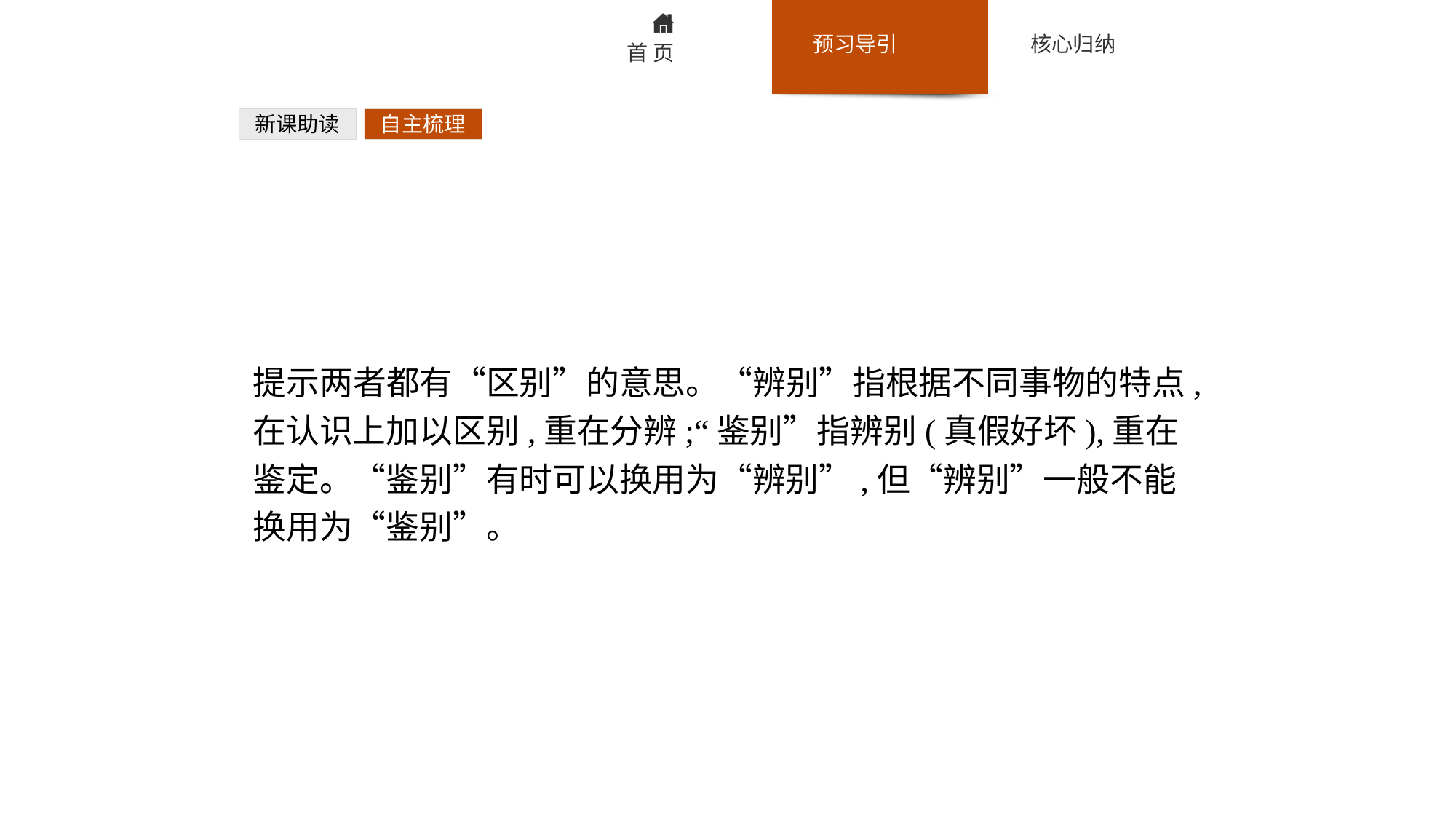

新课助读
自主梳理
提示两者都有“区别”的意思。“辨别”指根据不同事物的特点,在认识上加以区别,重在分辨;“鉴别”指辨别(真假好坏),重在鉴定。“鉴别”有时可以换用为“辨别”,但“辨别”一般不能换用为“鉴别”。